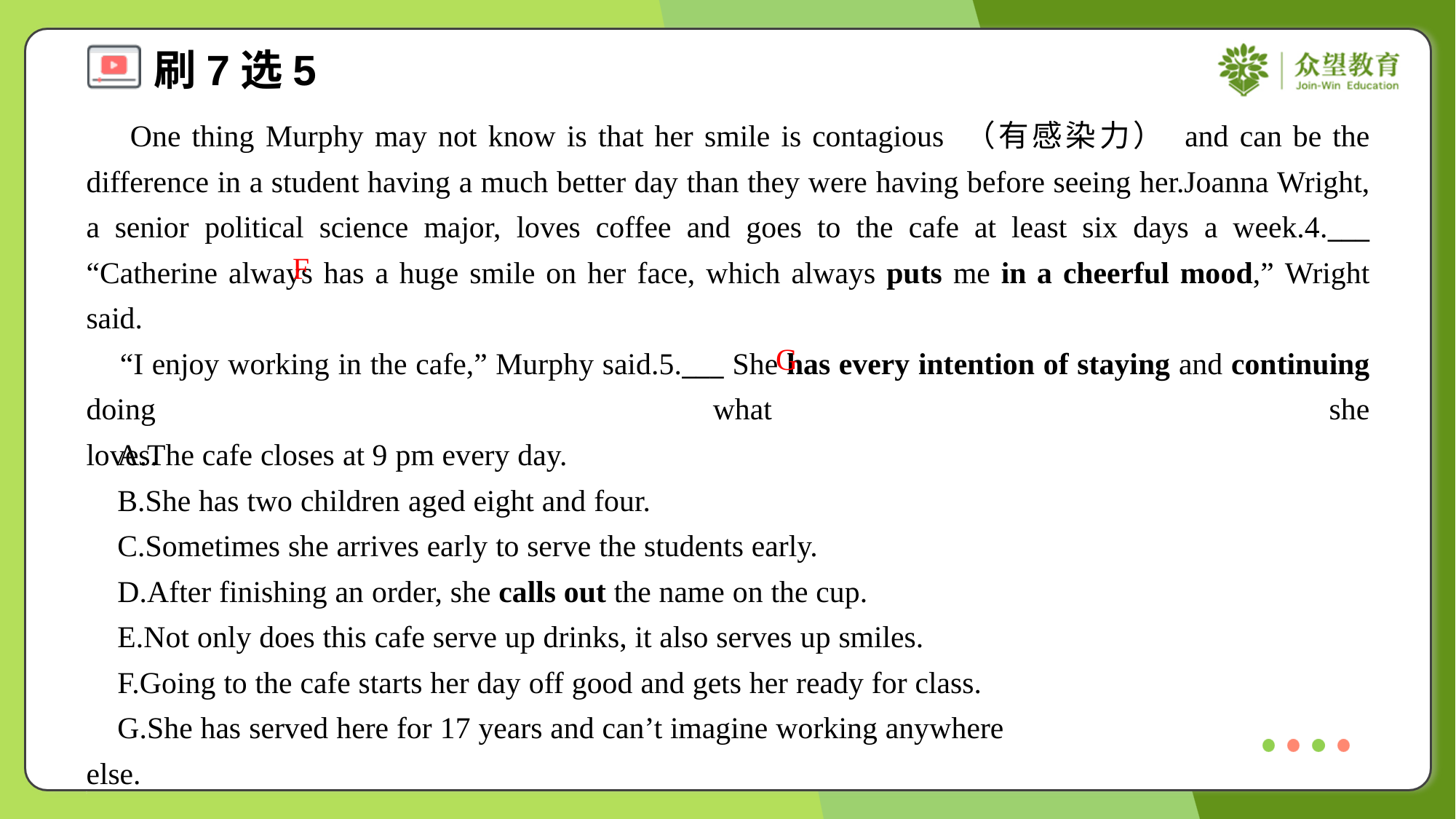

One thing Murphy may not know is that her smile is contagious （有感染力） and can be the difference in a student having a much better day than they were having before seeing her.Joanna Wright, a senior political science major, loves coffee and goes to the cafe at least six days a week.4.___ “Catherine always has a huge smile on her face, which always puts me in a cheerful mood,” Wright said.
    “I enjoy working in the cafe,” Murphy said.5.___ She has every intention of staying and continuing doing what she loves.#2.5
F
G
    A.The cafe closes at 9 pm every day.
    B.She has two children aged eight and four.
    C.Sometimes she arrives early to serve the students early.
    D.After finishing an order, she calls out the name on the cup.
    E.Not only does this cafe serve up drinks, it also serves up smiles.
    F.Going to the cafe starts her day off good and gets her ready for class.
    G.She has served here for 17 years and can’t imagine working anywhere else.#7